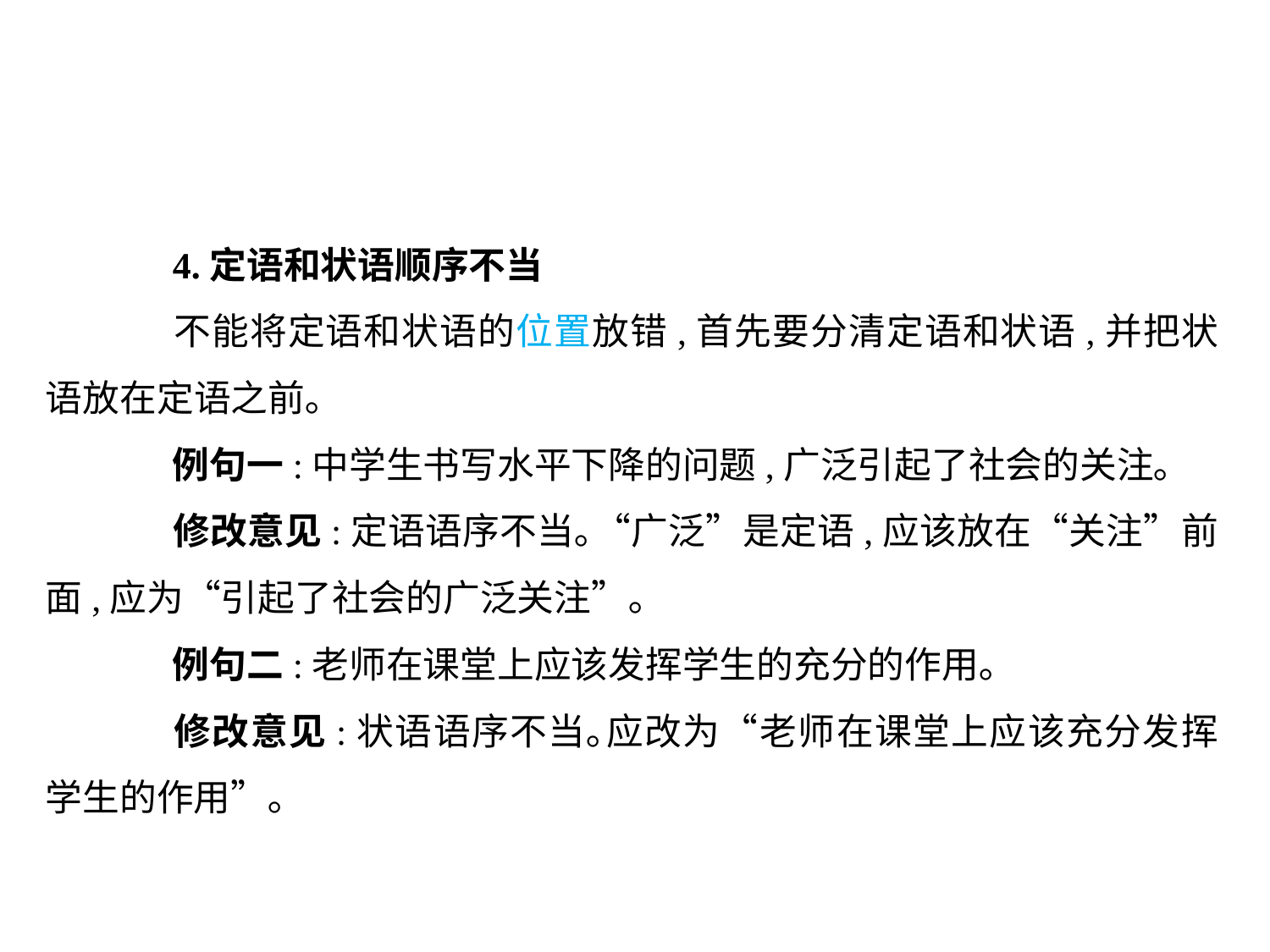

4.定语和状语顺序不当
	不能将定语和状语的位置放错,首先要分清定语和状语,并把状语放在定语之前｡
	例句一:中学生书写水平下降的问题,广泛引起了社会的关注｡
	修改意见:定语语序不当｡“广泛”是定语,应该放在“关注”前面,应为“引起了社会的广泛关注”｡
	例句二:老师在课堂上应该发挥学生的充分的作用｡
	修改意见:状语语序不当｡应改为“老师在课堂上应该充分发挥学生的作用”｡